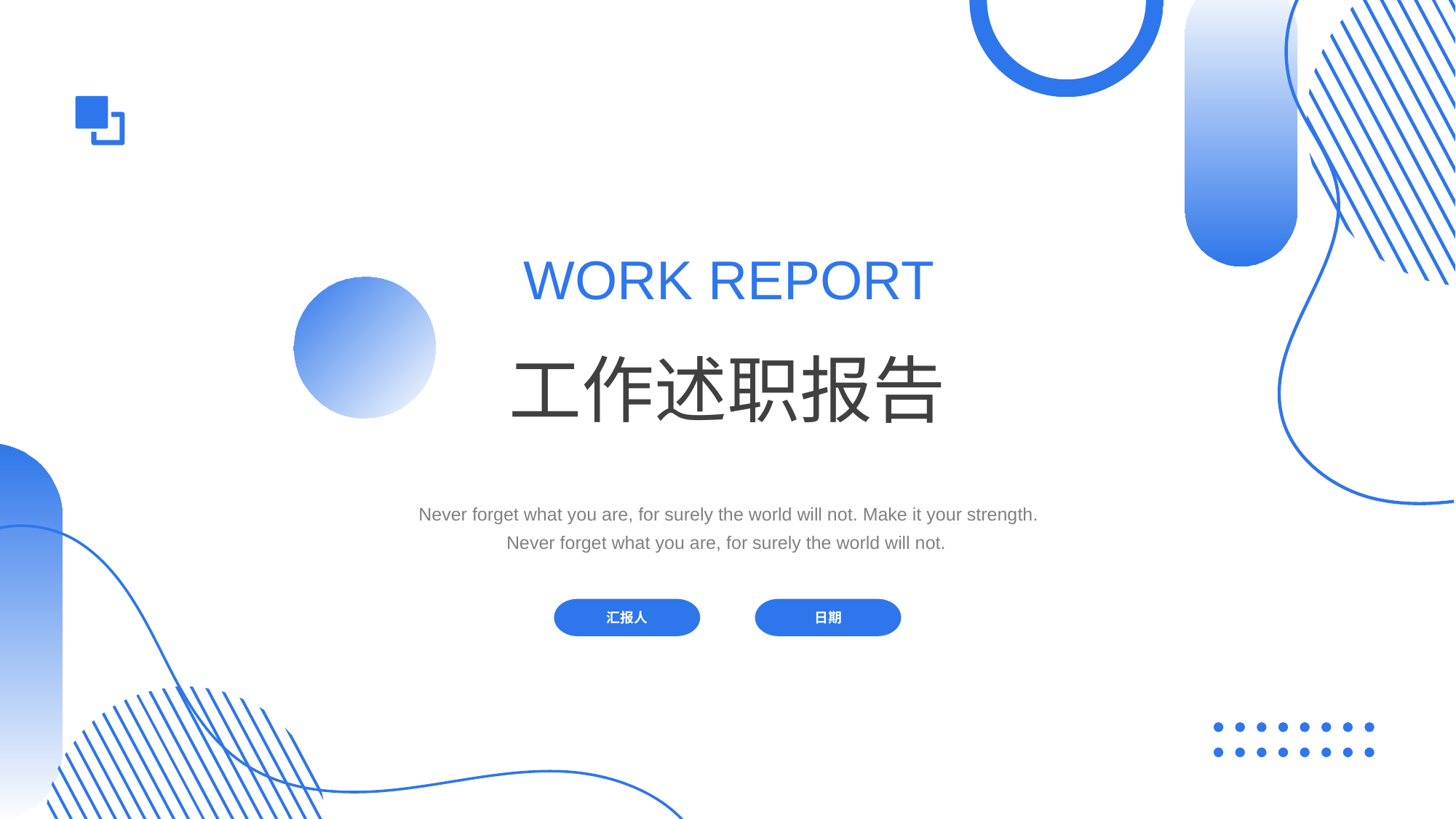

WORK REPORT

工作述职报告

Never forget what you are, for surely the world will not. Make it your strength. Never forget what you are, for surely the world will not.

汇报人
日期